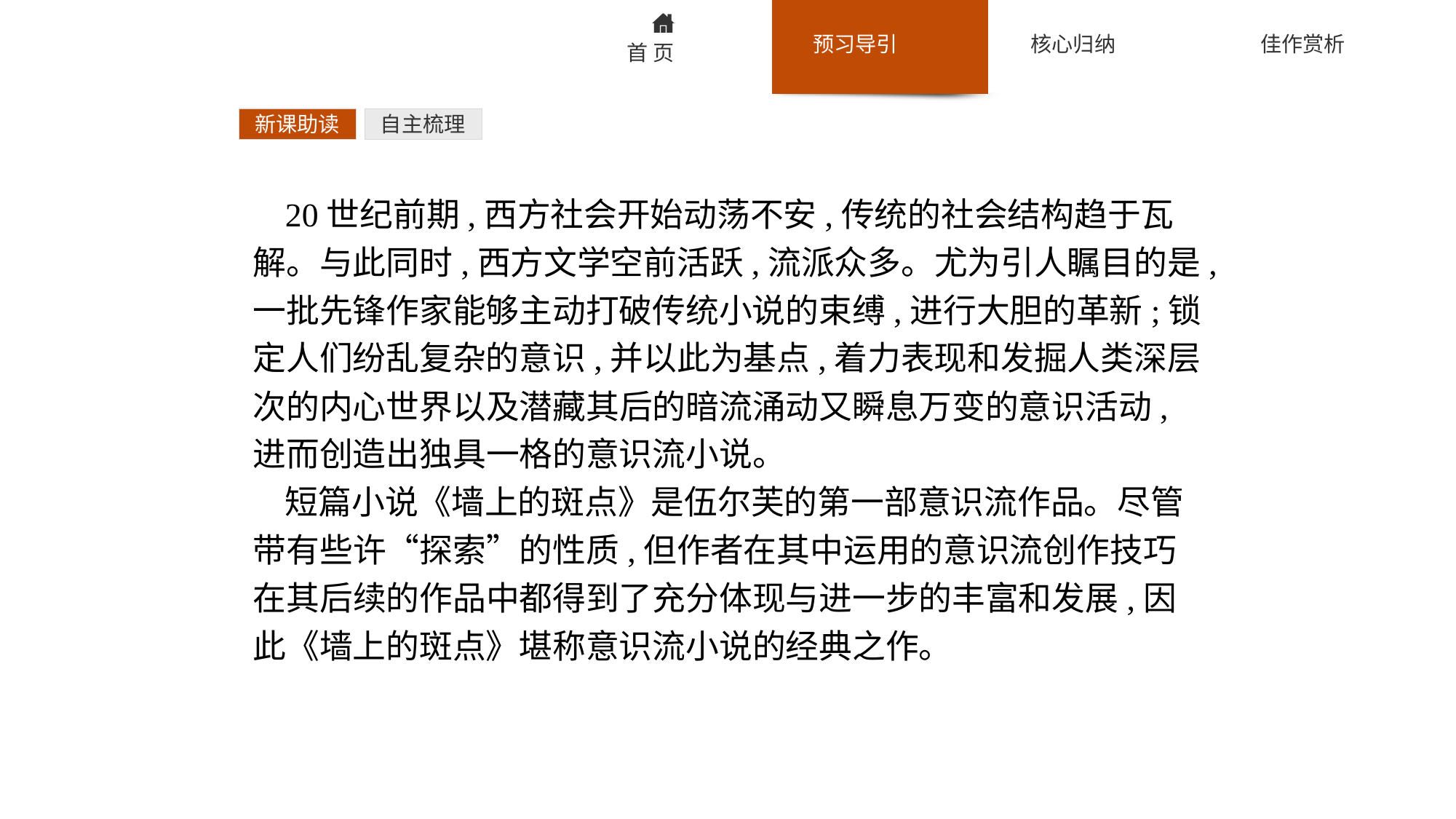

新课助读
自主梳理
20世纪前期,西方社会开始动荡不安,传统的社会结构趋于瓦解。与此同时,西方文学空前活跃,流派众多。尤为引人瞩目的是,一批先锋作家能够主动打破传统小说的束缚,进行大胆的革新;锁定人们纷乱复杂的意识,并以此为基点,着力表现和发掘人类深层次的内心世界以及潜藏其后的暗流涌动又瞬息万变的意识活动,进而创造出独具一格的意识流小说。
短篇小说《墙上的斑点》是伍尔芙的第一部意识流作品。尽管带有些许“探索”的性质,但作者在其中运用的意识流创作技巧在其后续的作品中都得到了充分体现与进一步的丰富和发展,因此《墙上的斑点》堪称意识流小说的经典之作。